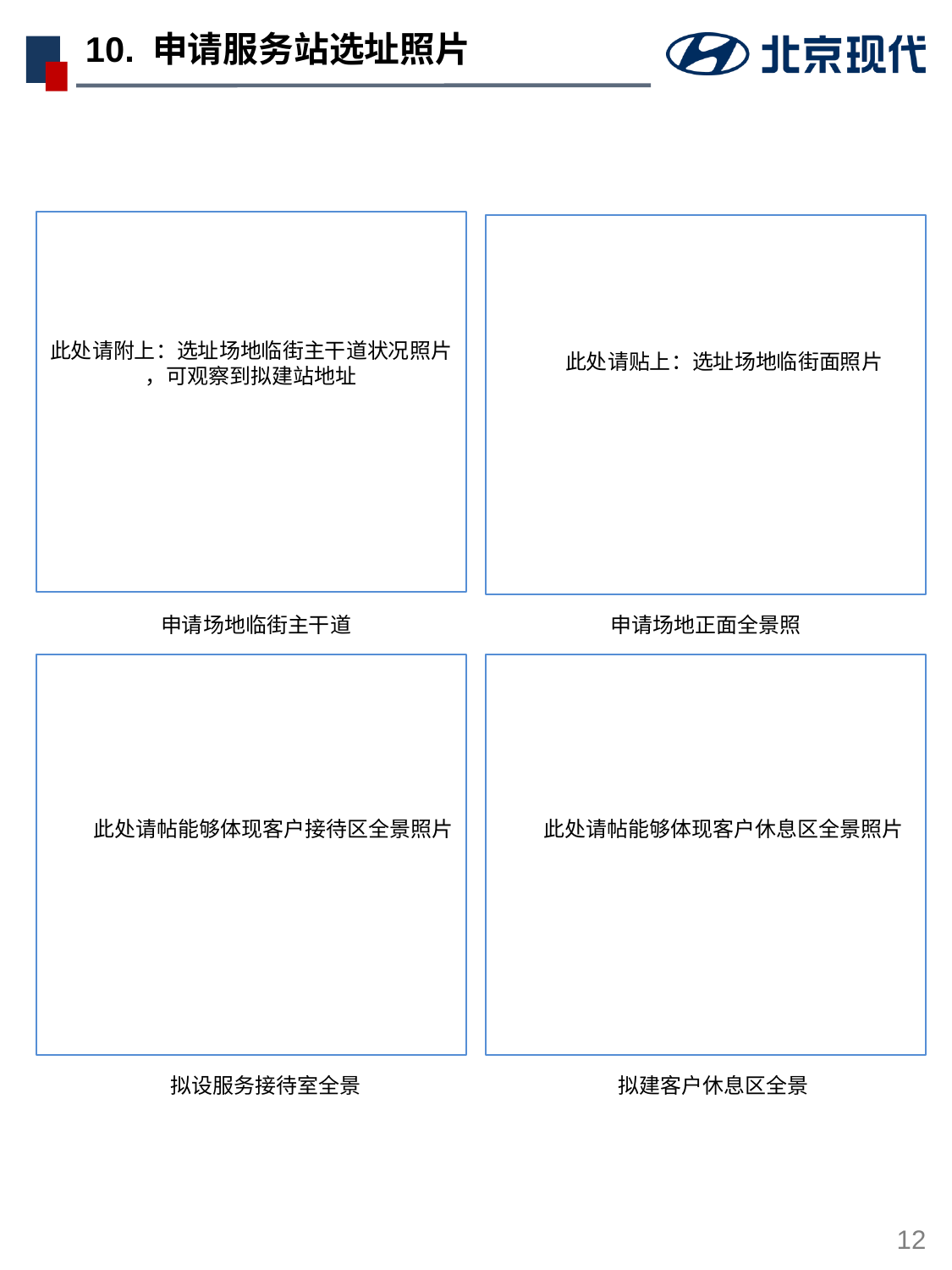

# 10. 申请服务站选址照片

此处请附上：选址场地临街主干道状况照片
，可观察到拟建站地址
此处请贴上：选址场地临街面照片
申请场地临街主干道
申请场地正面全景照

此处请帖能够体现客户接待区全景照片
此处请帖能够体现客户休息区全景照片
拟设服务接待室全景
拟建客户休息区全景